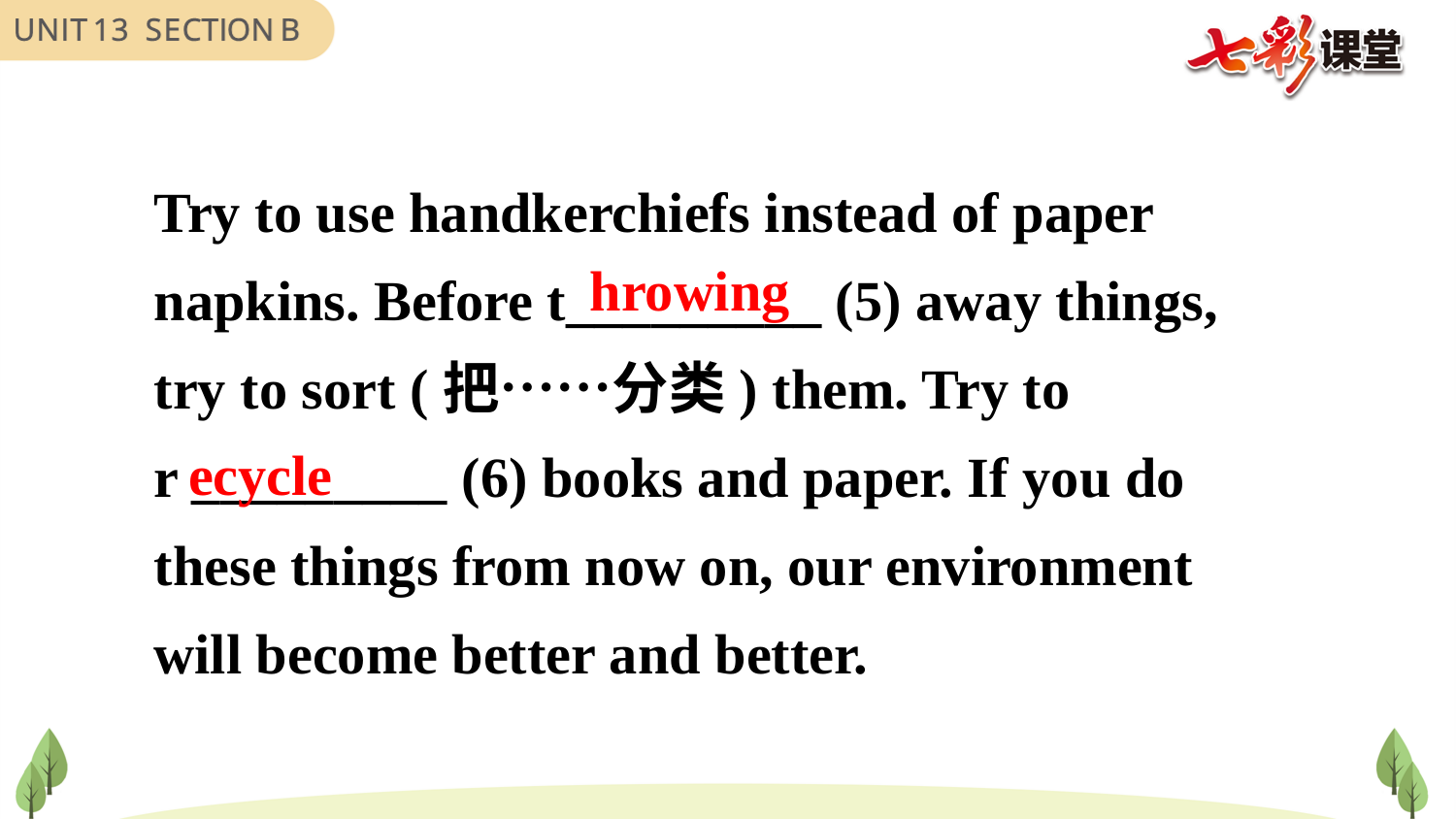

Try to use handkerchiefs instead of paper napkins. Before t_________ (5) away things, try to sort (把……分类) them. Try to
r _________ (6) books and paper. If you do these things from now on, our environment will become better and better.
hrowing
ecycle